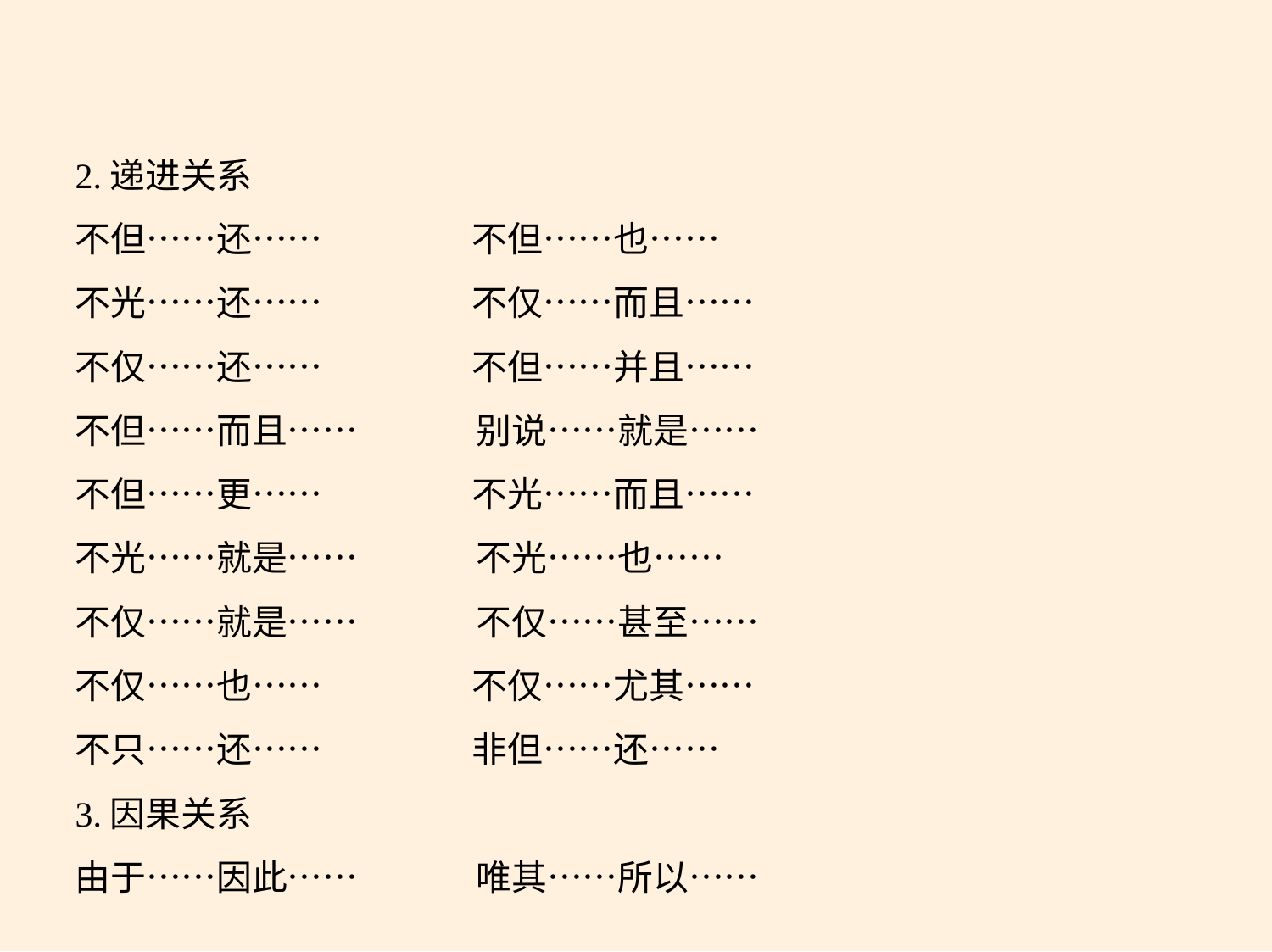

2.递进关系
不但……还……　　          不但……也……
不光……还……　　          不仅……而且……
不仅……还……　　          不但……并且……
不但……而且……　      　别说……就是……
不但……更……　　          不光……而且……
不光……就是……　      　不光……也……
不仅……就是……　      　不仅……甚至……
不仅……也……　　          不仅……尤其……
不只……还……　　          非但……还……
3.因果关系
由于……因此……　      　唯其……所以……